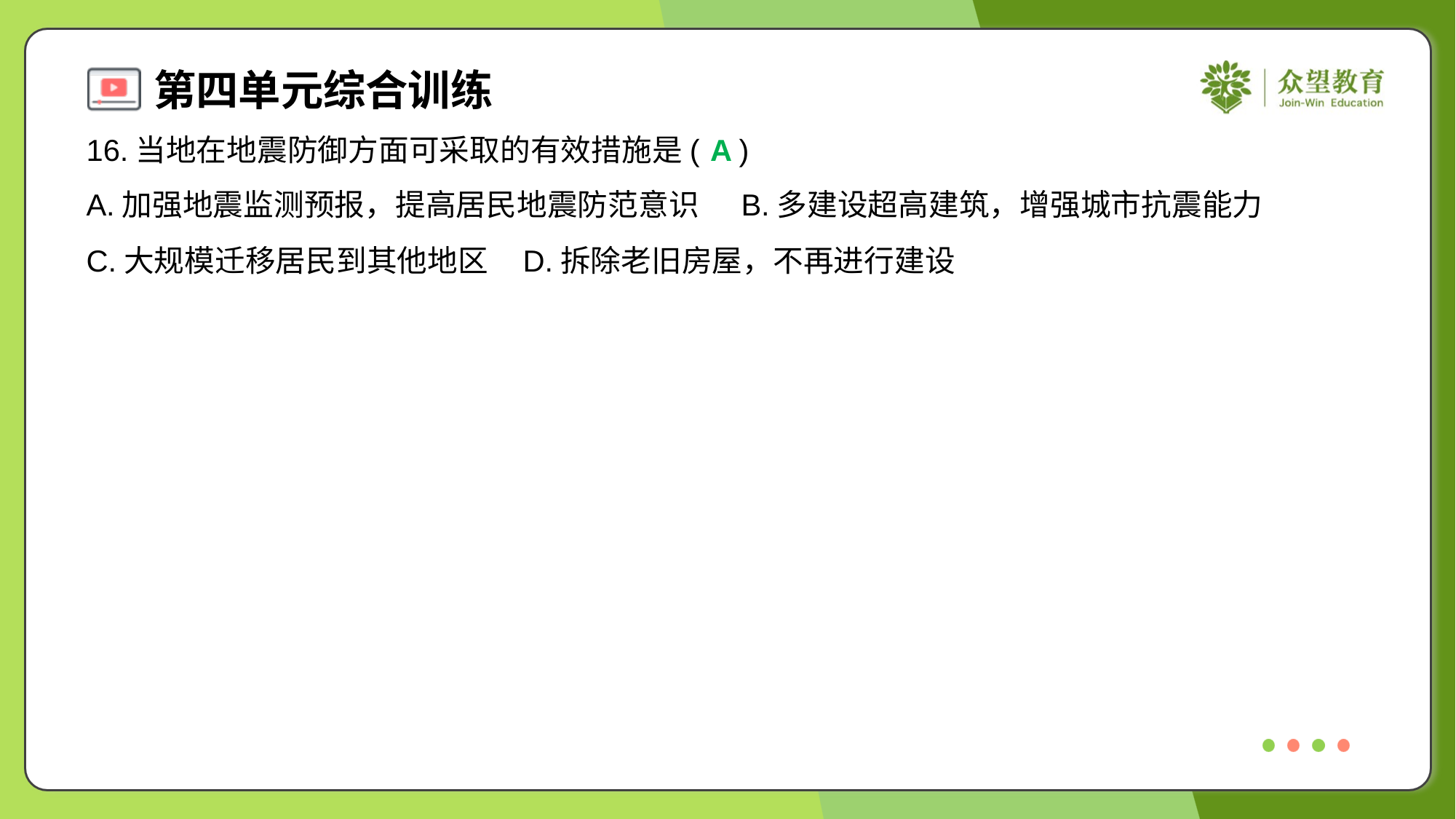

16.当地在地震防御方面可采取的有效措施是(     )
A
A.加强地震监测预报，提高居民地震防范意识	B.多建设超高建筑，增强城市抗震能力
C.大规模迁移居民到其他地区	D.拆除老旧房屋，不再进行建设